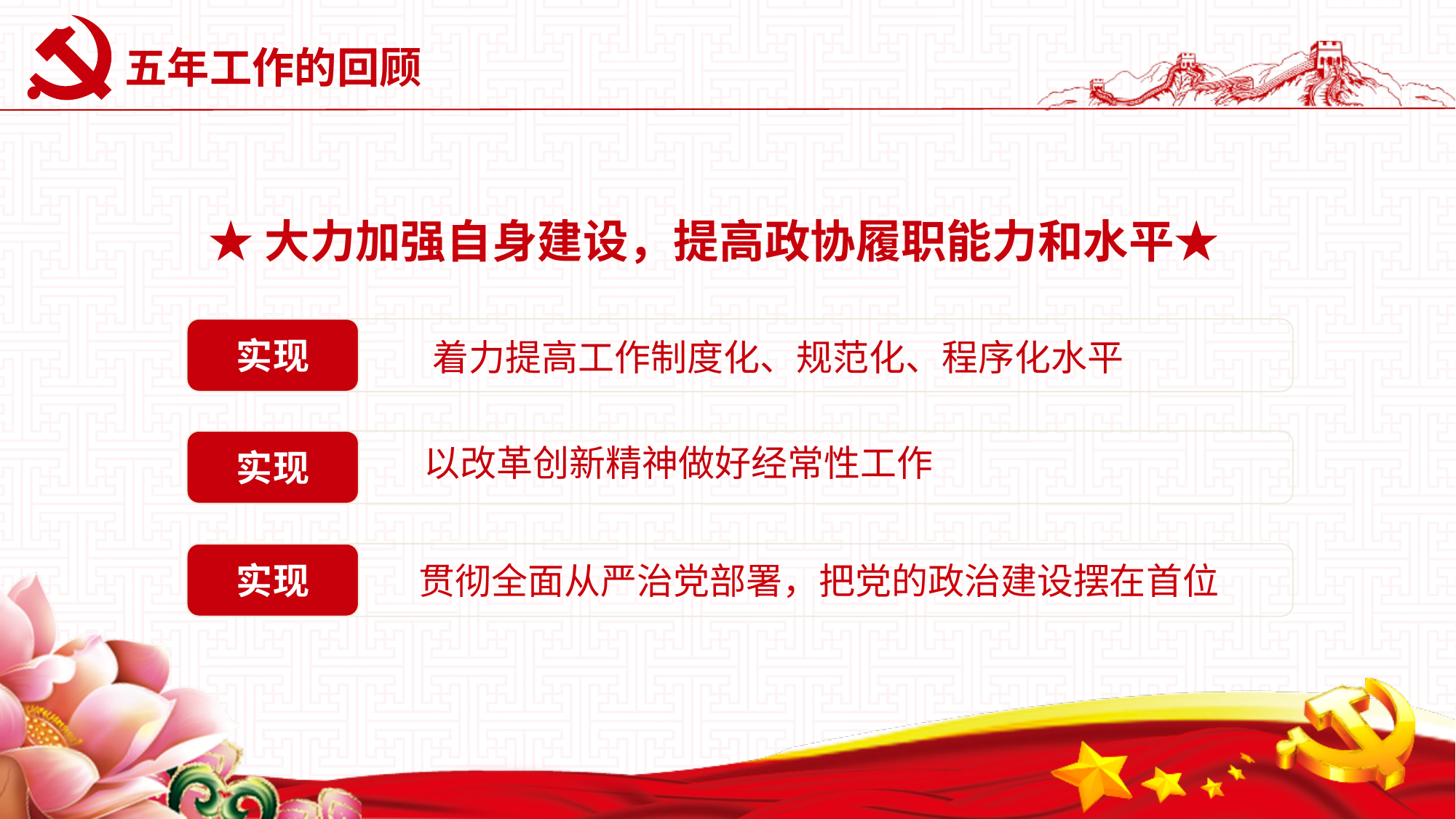

# 五年工作的回顾
★大力加强自身建设，提高政协履职能力和水平★

实现
着力提高工作制度化、规范化、程序化水平

实现
以改革创新精神做好经常性工作

实现
贯彻全面从严治党部署，把党的政治建设摆在首位